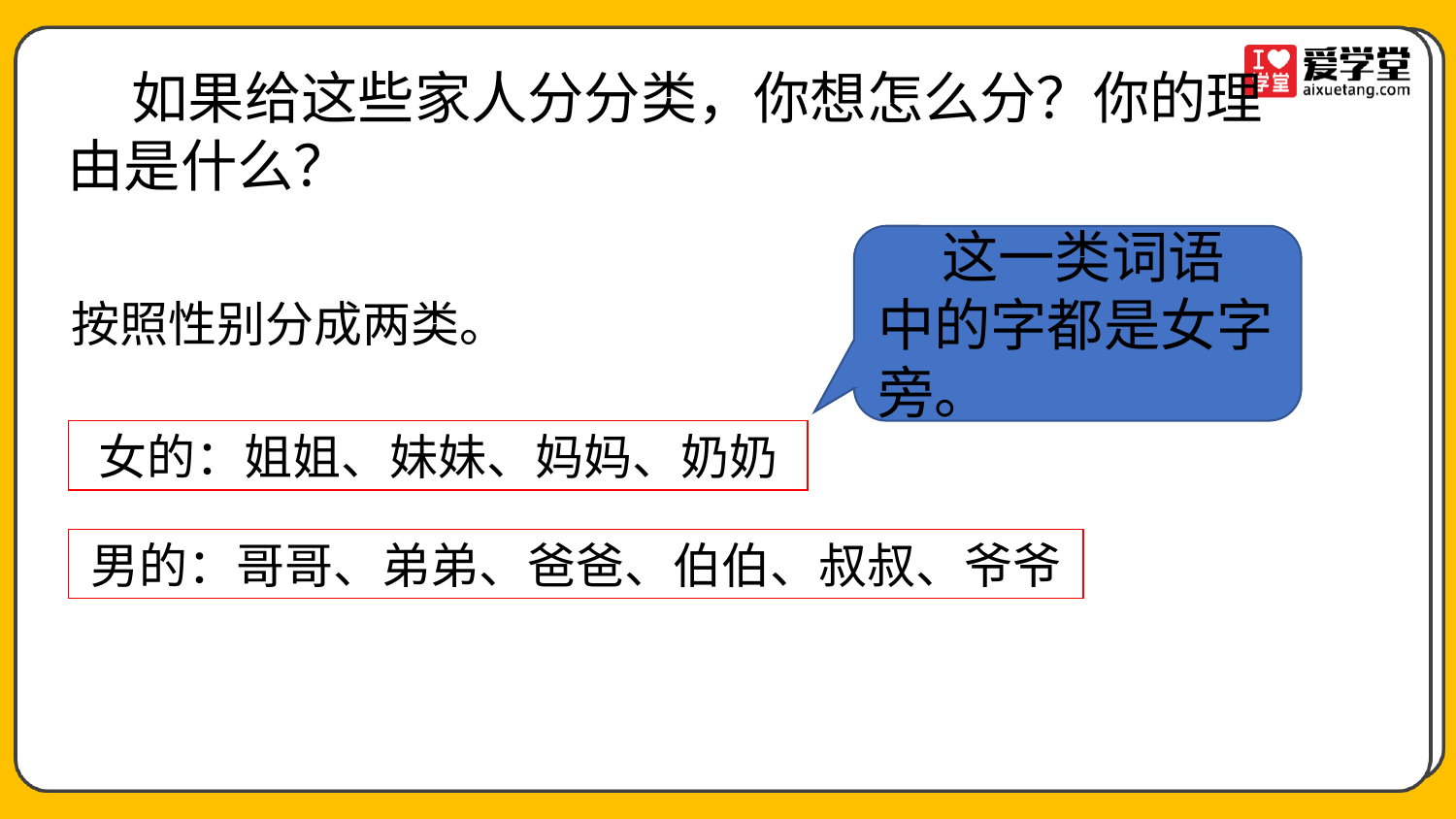

如果给这些家人分分类，你想怎么分？你的理由是什么？
    这一类词语中的字都是女字旁。
按照性别分成两类。
女的：姐姐、妹妹、妈妈、奶奶
男的：哥哥、弟弟、爸爸、伯伯、叔叔、爷爷